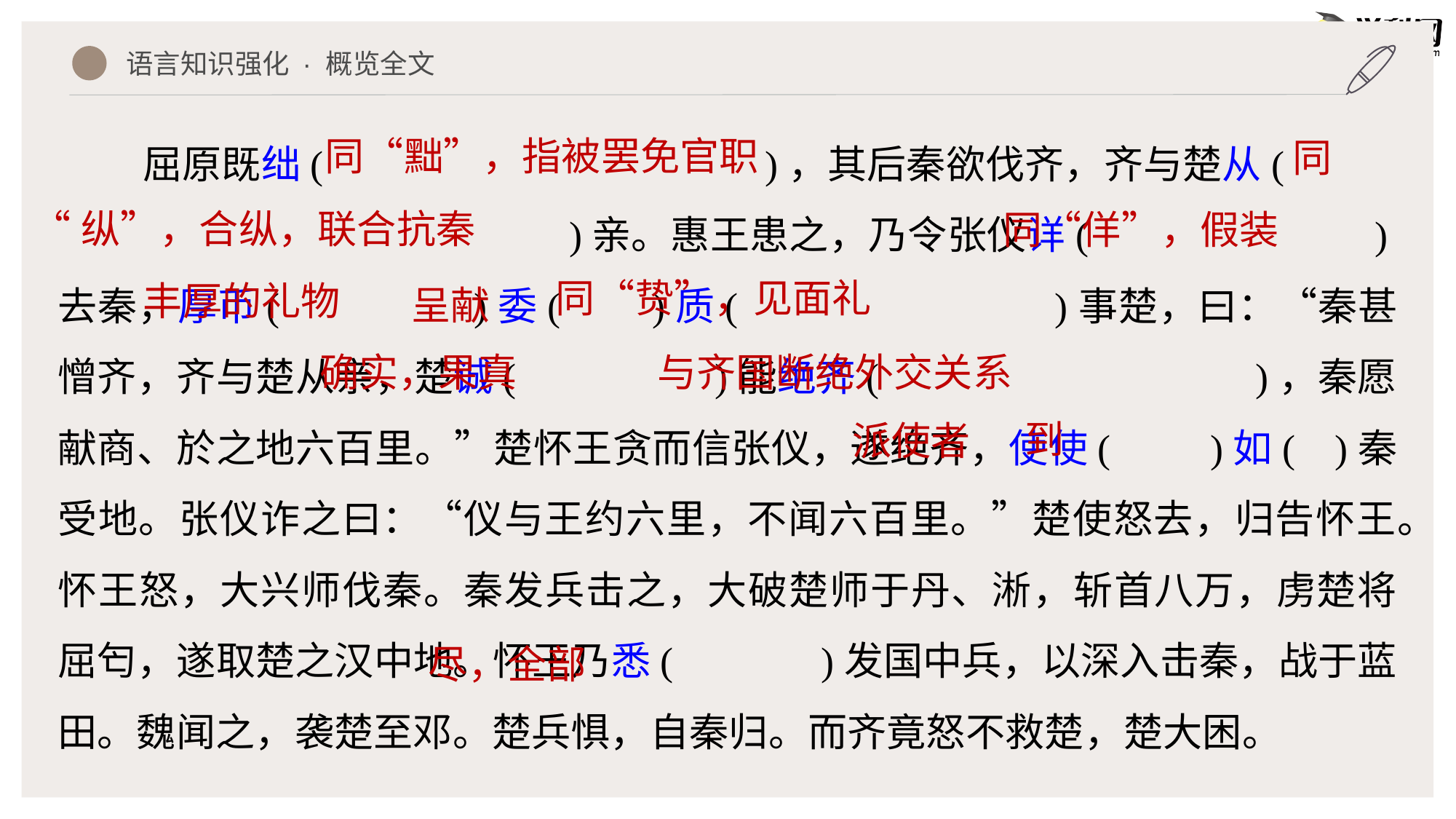

语言知识强化 · 概览全文

屈原既绌(                                             )，其后秦欲伐齐，齐与楚从(
                                           )亲。惠王患之，乃令张仪详(                             )去秦，厚币(                   )委(         )质(                               )事楚，曰：“秦甚憎齐，齐与楚从亲，楚诚(                    )能绝齐(                                      )，秦愿献商、於之地六百里。”楚怀王贪而信张仪，遂绝齐，使使(          )如(    )秦受地。张仪诈之曰：“仪与王约六里，不闻六百里。”楚使怒去，归告怀王。怀王怒，大兴师伐秦。秦发兵击之，大破楚师于丹、淅，斩首八万，虏楚将屈匄，遂取楚之汉中地。怀王乃悉(               )发国中兵，以深入击秦，战于蓝田。魏闻之，袭楚至邓。楚兵惧，自秦归。而齐竟怒不救楚，楚大困。
同“黜”，指被罢免官职
同
“纵”，合纵，联合抗秦
同“佯”，假装
同“贽”，见面礼
丰厚的礼物
呈献
与齐国断绝外交关系
确实，果真
到
派使者
尽，全部